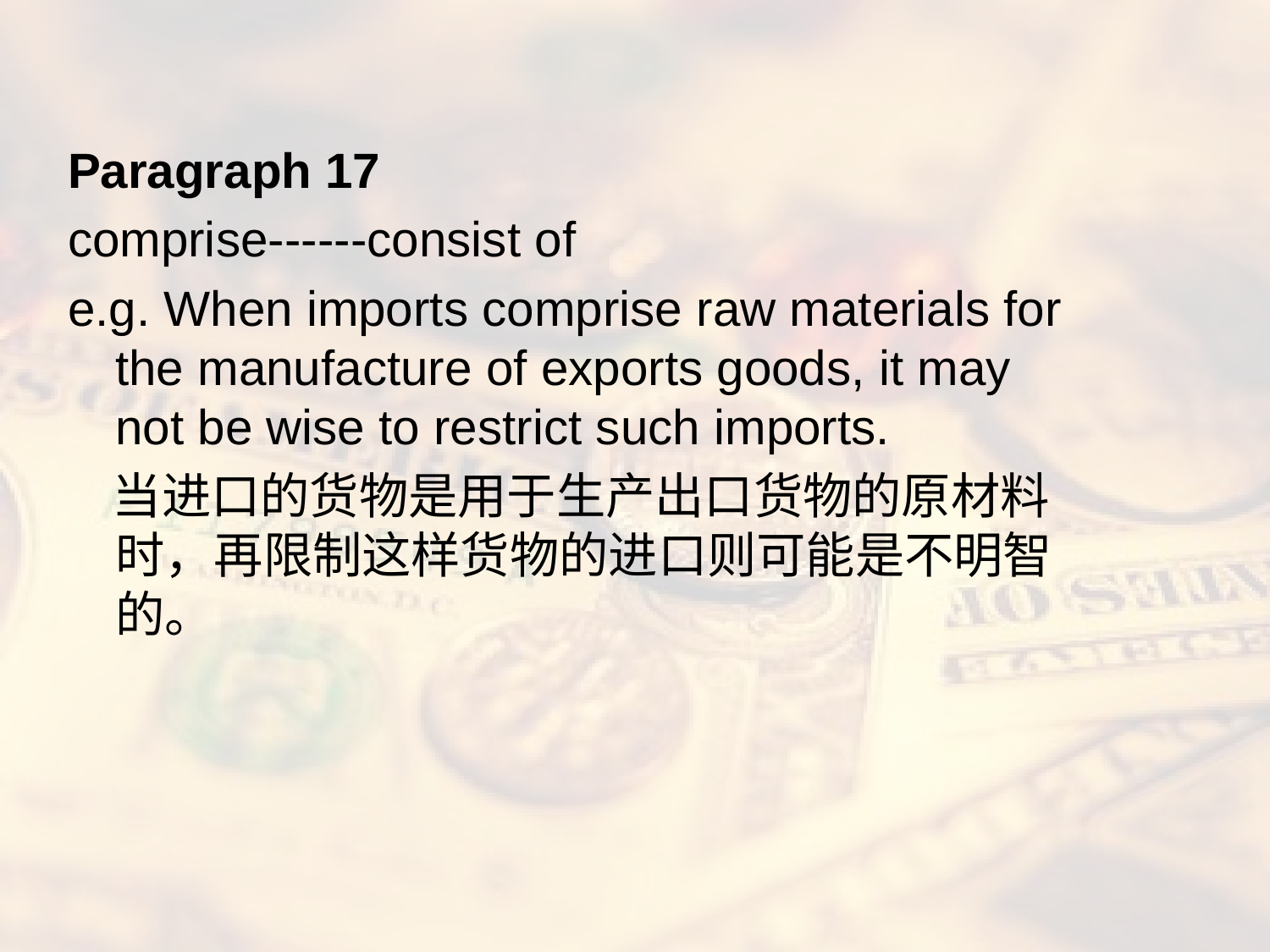

#
Paragraph 17
comprise------consist of
e.g. When imports comprise raw materials for the manufacture of exports goods, it may not be wise to restrict such imports.
   当进口的货物是用于生产出口货物的原材料时，再限制这样货物的进口则可能是不明智的。